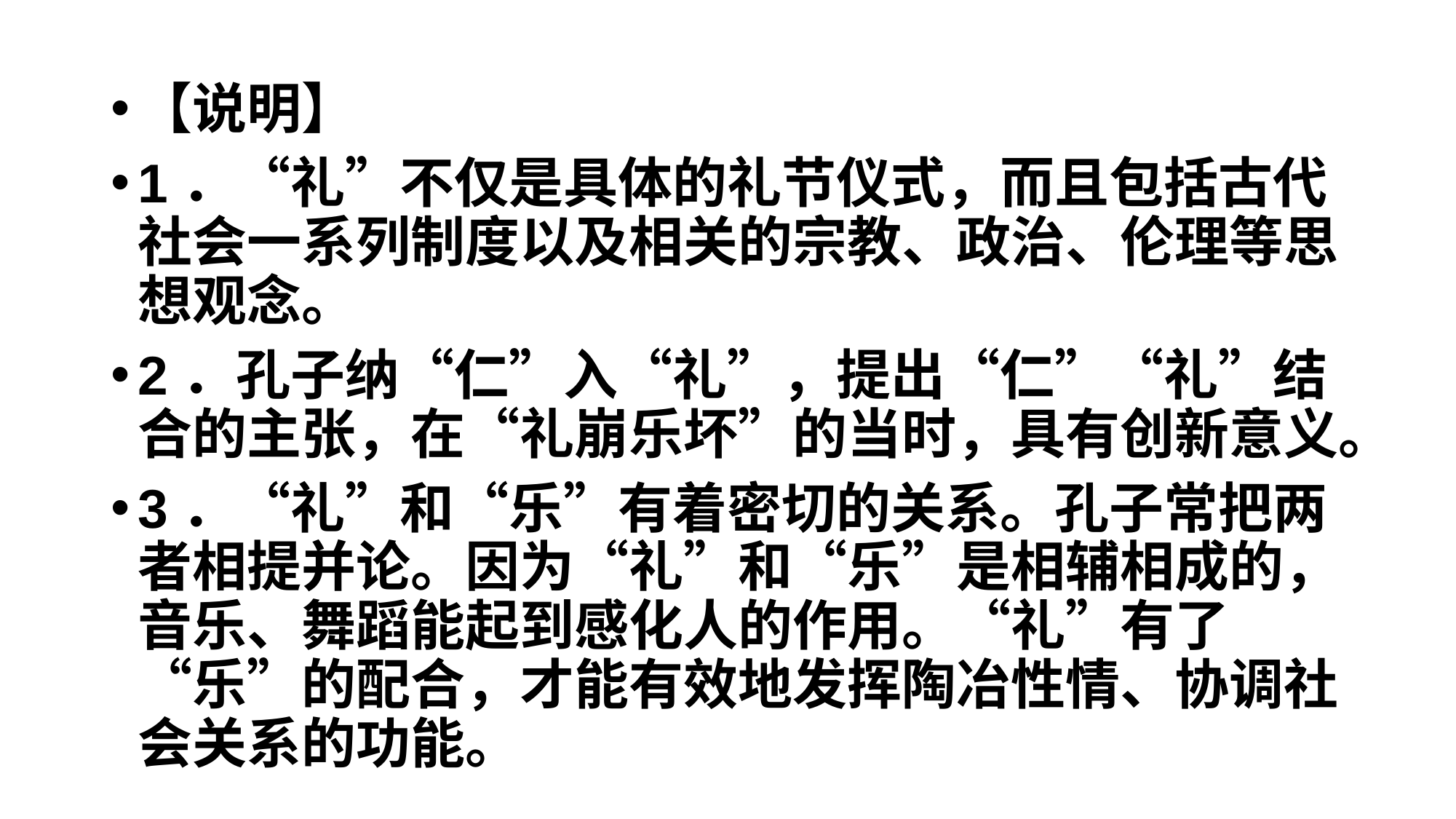

#
【说明】
1．“礼”不仅是具体的礼节仪式，而且包括古代社会一系列制度以及相关的宗教、政治、伦理等思想观念。
2．孔子纳“仁”入“礼”，提出“仁”“礼”结合的主张，在“礼崩乐坏”的当时，具有创新意义。
3．“礼”和“乐”有着密切的关系。孔子常把两者相提并论。因为“礼”和“乐”是相辅相成的，音乐、舞蹈能起到感化人的作用。“礼”有了“乐”的配合，才能有效地发挥陶冶性情、协调社会关系的功能。